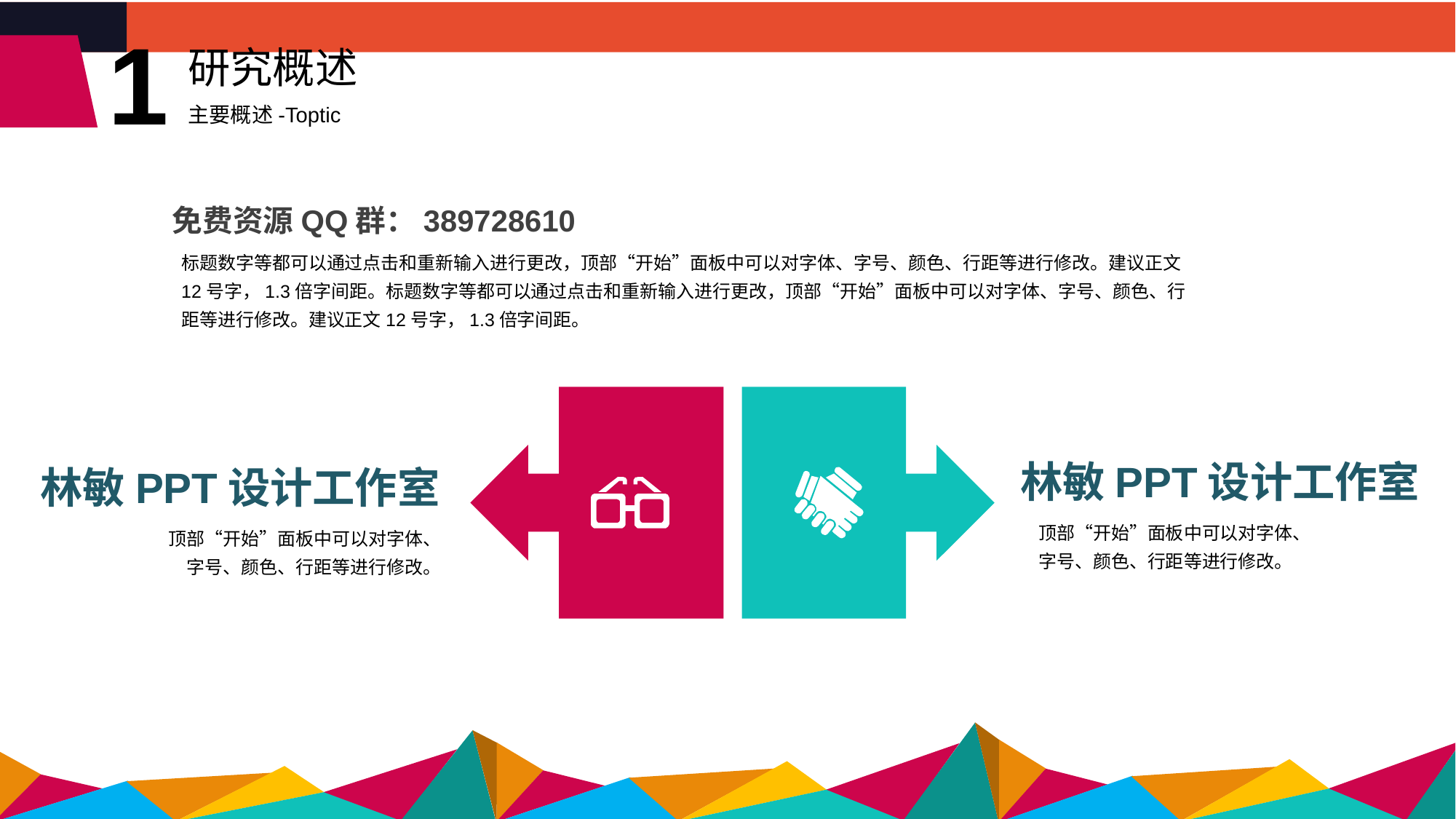

1

研究概述
主要概述-Toptic
免费资源QQ群：389728610
标题数字等都可以通过点击和重新输入进行更改，顶部“开始”面板中可以对字体、字号、颜色、行距等进行修改。建议正文12号字，1.3倍字间距。标题数字等都可以通过点击和重新输入进行更改，顶部“开始”面板中可以对字体、字号、颜色、行距等进行修改。建议正文12号字，1.3倍字间距。

林敏PPT设计工作室
林敏PPT设计工作室

顶部“开始”面板中可以对字体、字号、颜色、行距等进行修改。
顶部“开始”面板中可以对字体、字号、颜色、行距等进行修改。